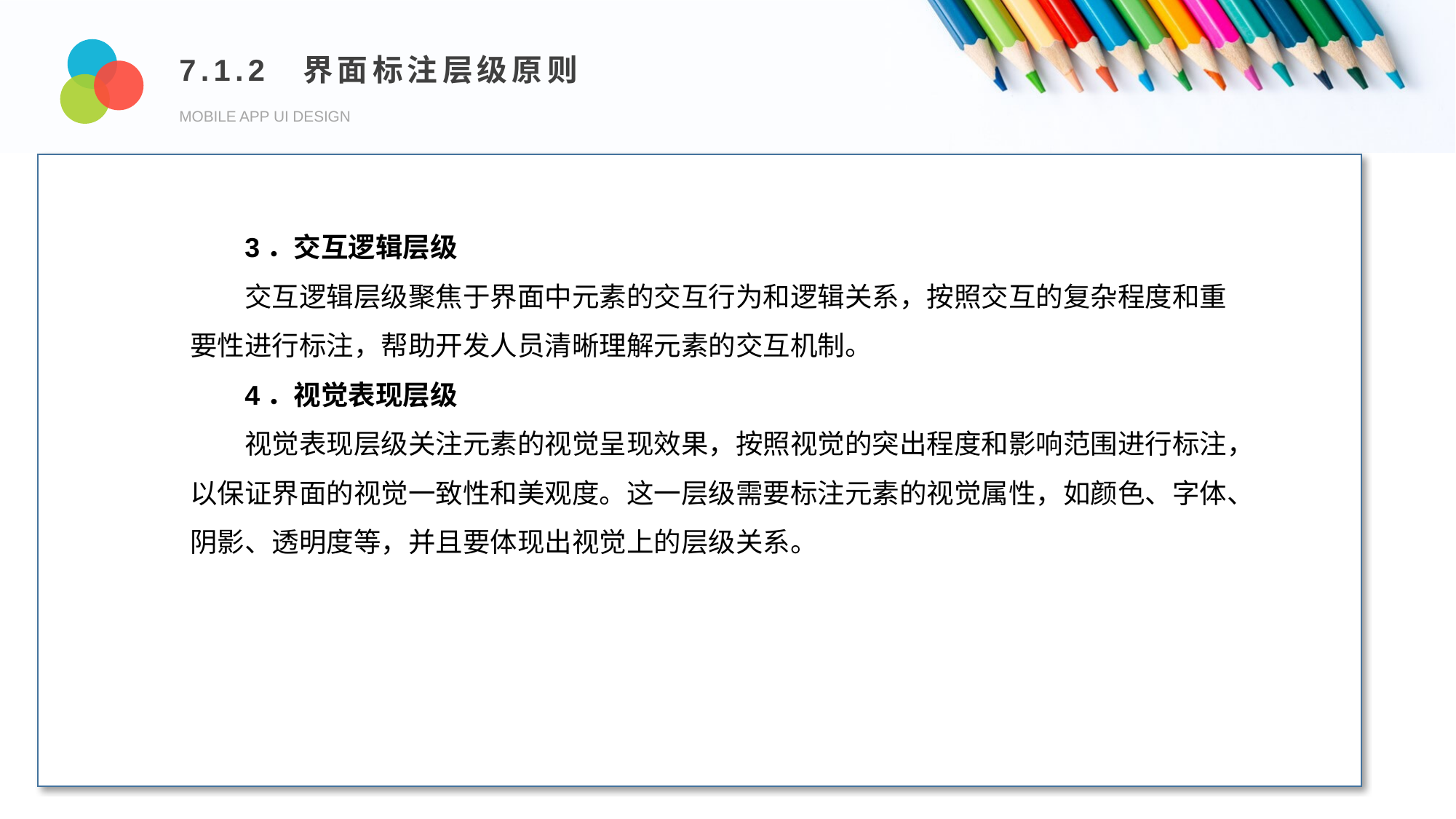

7.1.2  界面标注层级原则
MOBILE APP UI DESIGN
Design and Production
3．交互逻辑层级
交互逻辑层级聚焦于界面中元素的交互行为和逻辑关系，按照交互的复杂程度和重要性进行标注，帮助开发人员清晰理解元素的交互机制。
4．视觉表现层级
视觉表现层级关注元素的视觉呈现效果，按照视觉的突出程度和影响范围进行标注，以保证界面的视觉一致性和美观度。这一层级需要标注元素的视觉属性，如颜色、字体、阴影、透明度等，并且要体现出视觉上的层级关系。